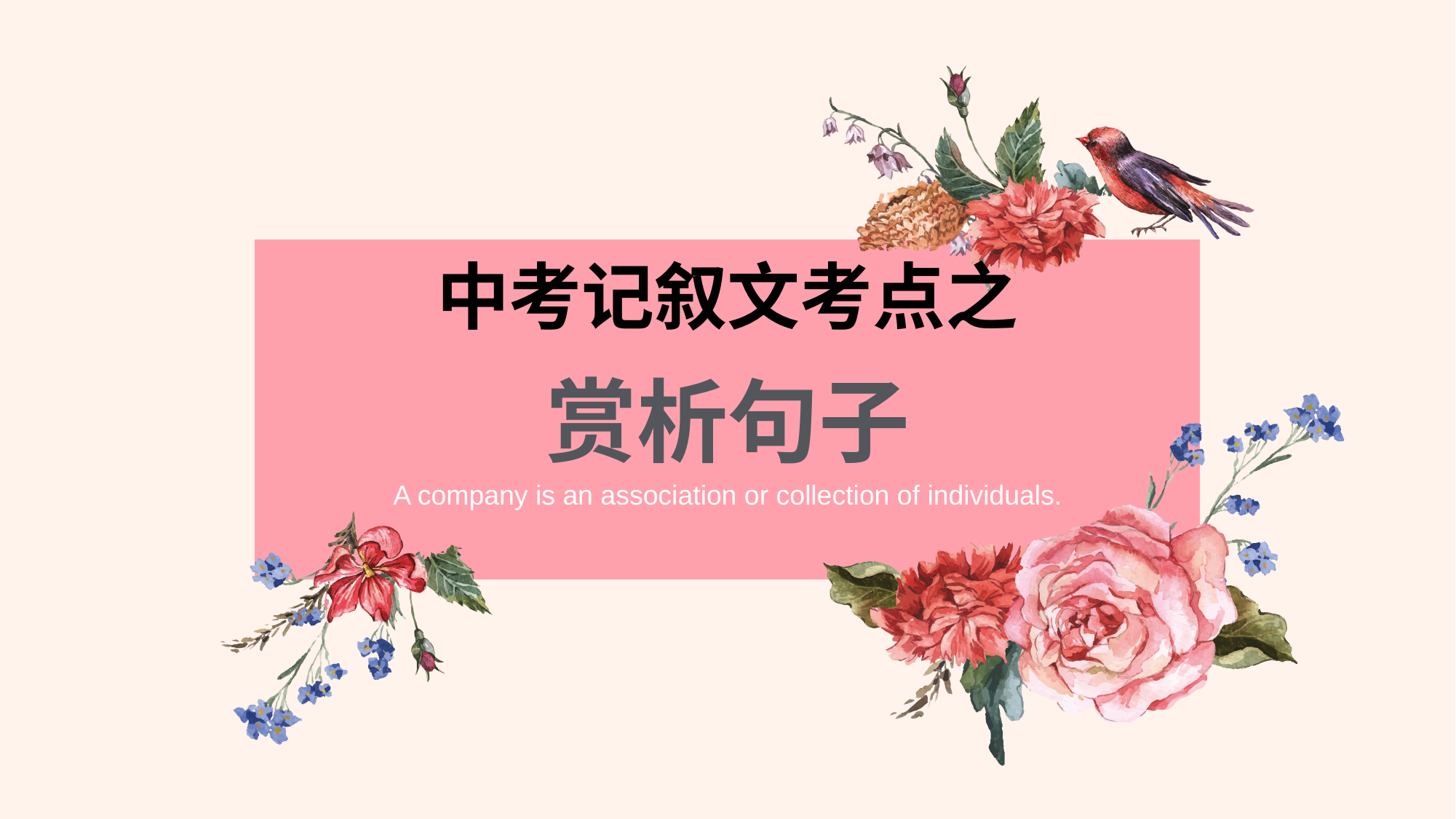

中考记叙文考点之
# 赏析句子
A company is an association or collection of individuals.